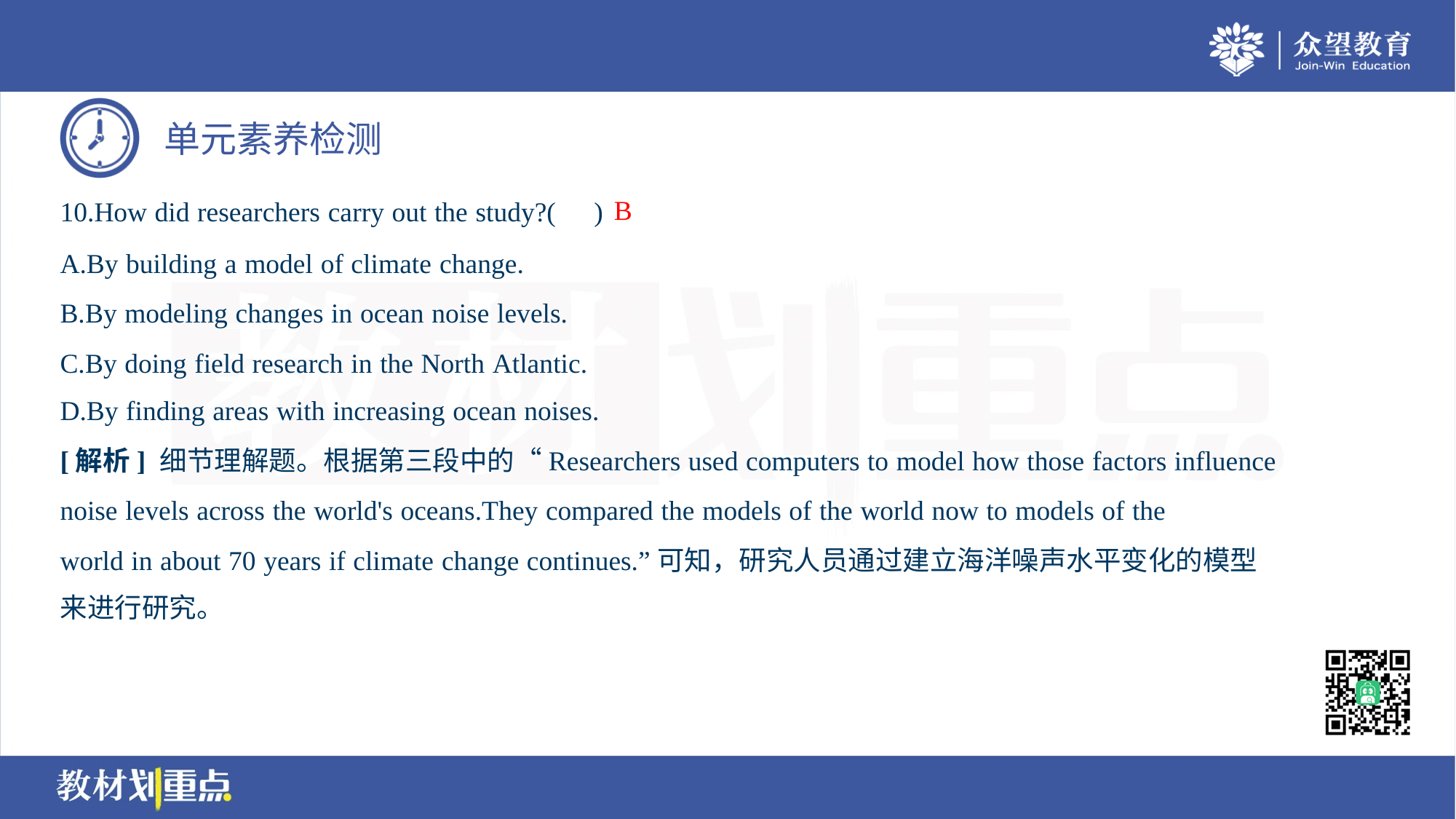

B
10.How did researchers carry out the study?(     )
A.By building a model of climate change.
B.By modeling changes in ocean noise levels.
C.By doing field research in the North Atlantic.
D.By finding areas with increasing ocean noises.
[解析] 细节理解题。根据第三段中的“Researchers used computers to model how those factors influence
noise levels across the world's oceans.They compared the models of the world now to models of the
world in about 70 years if climate change continues.”可知，研究人员通过建立海洋噪声水平变化的模型
来进行研究。